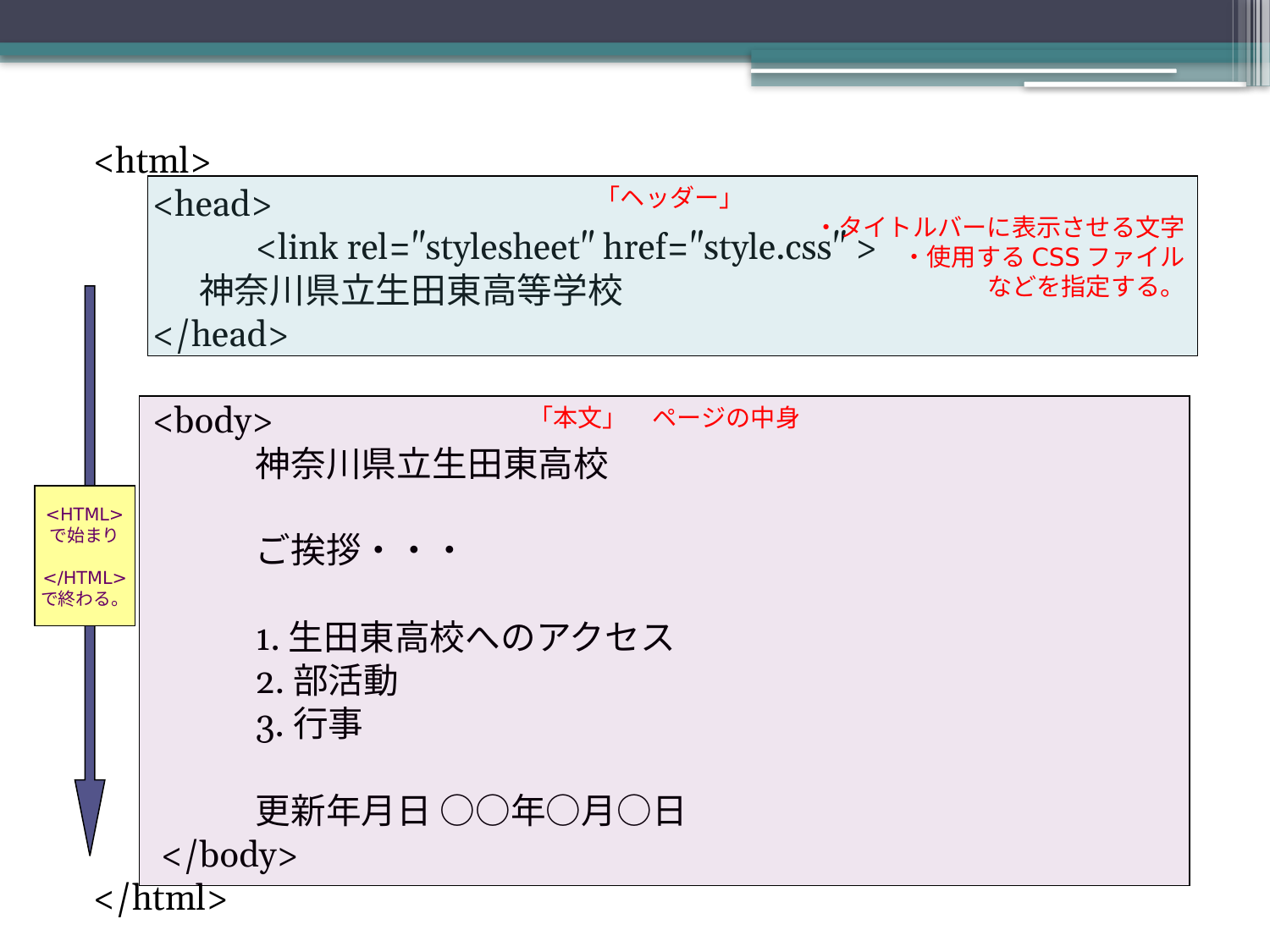

<html>
       <head>
		<link rel="stylesheet" href="style.css" >
　　　神奈川県立生田東高等学校
       </head>

       <body>
		神奈川県立生田東高校

		ご挨拶・・・

        	1.生田東高校へのアクセス
        	2.部活動
        	3.行事

		更新年月日 ○○年○月○日
        </body>
</html>
「ヘッダー」
・タイトルバーに表示させる文字
・使用するCSSファイル
などを指定する。

「本文」　ページの中身
<HTML>
で始まり

</HTML>
で終わる。